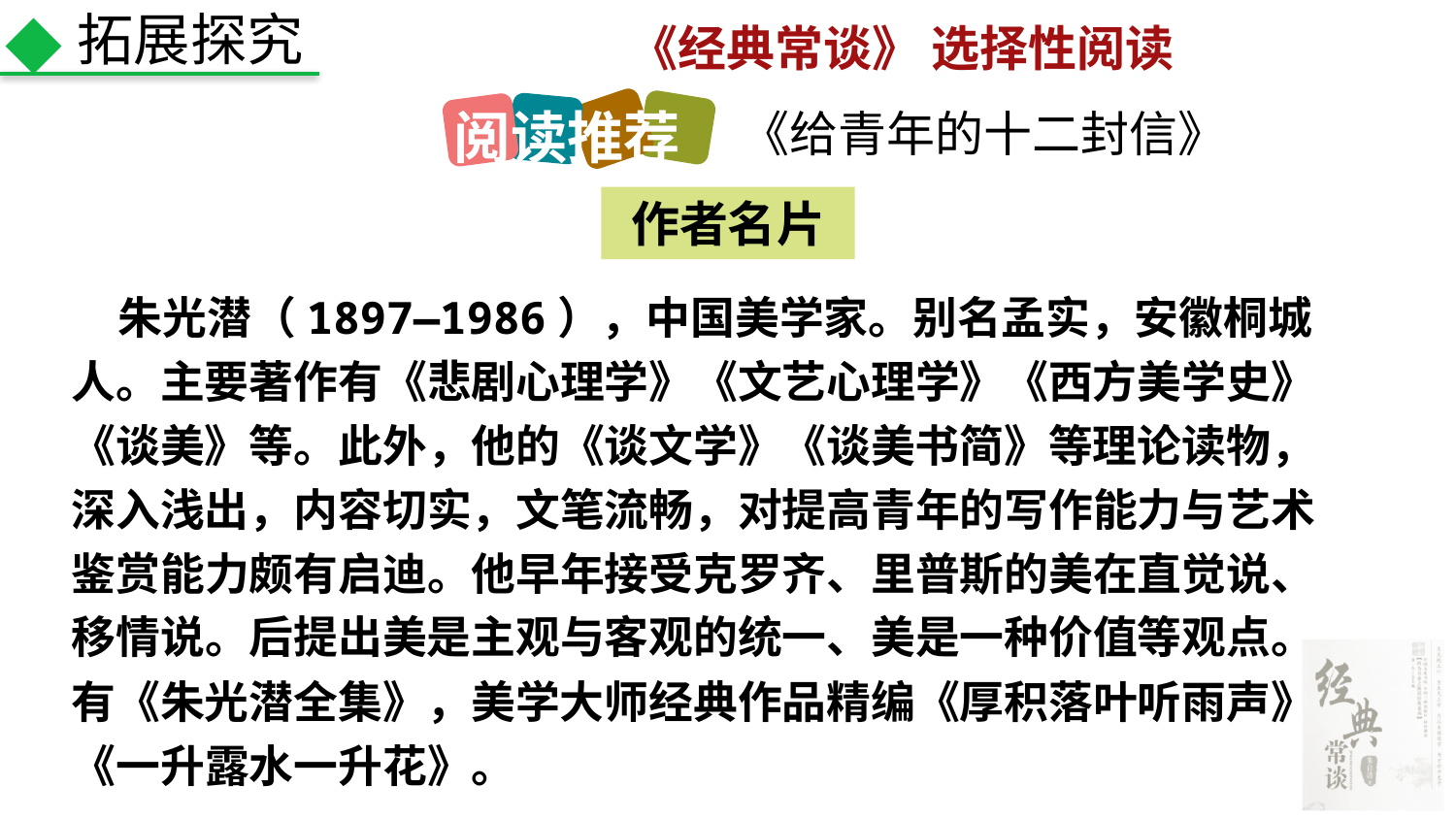

拓展探究

阅读推荐

《给青年的十二封信》
作者名片
    朱光潜（1897—1986），中国美学家。别名孟实，安徽桐城人。主要著作有《悲剧心理学》《文艺心理学》《西方美学史》《谈美》等。此外，他的《谈文学》《谈美书简》等理论读物，深入浅出，内容切实，文笔流畅，对提高青年的写作能力与艺术鉴赏能力颇有启迪。他早年接受克罗齐、里普斯的美在直觉说、移情说。后提出美是主观与客观的统一、美是一种价值等观点。有《朱光潜全集》，美学大师经典作品精编《厚积落叶听雨声》《一升露水一升花》。